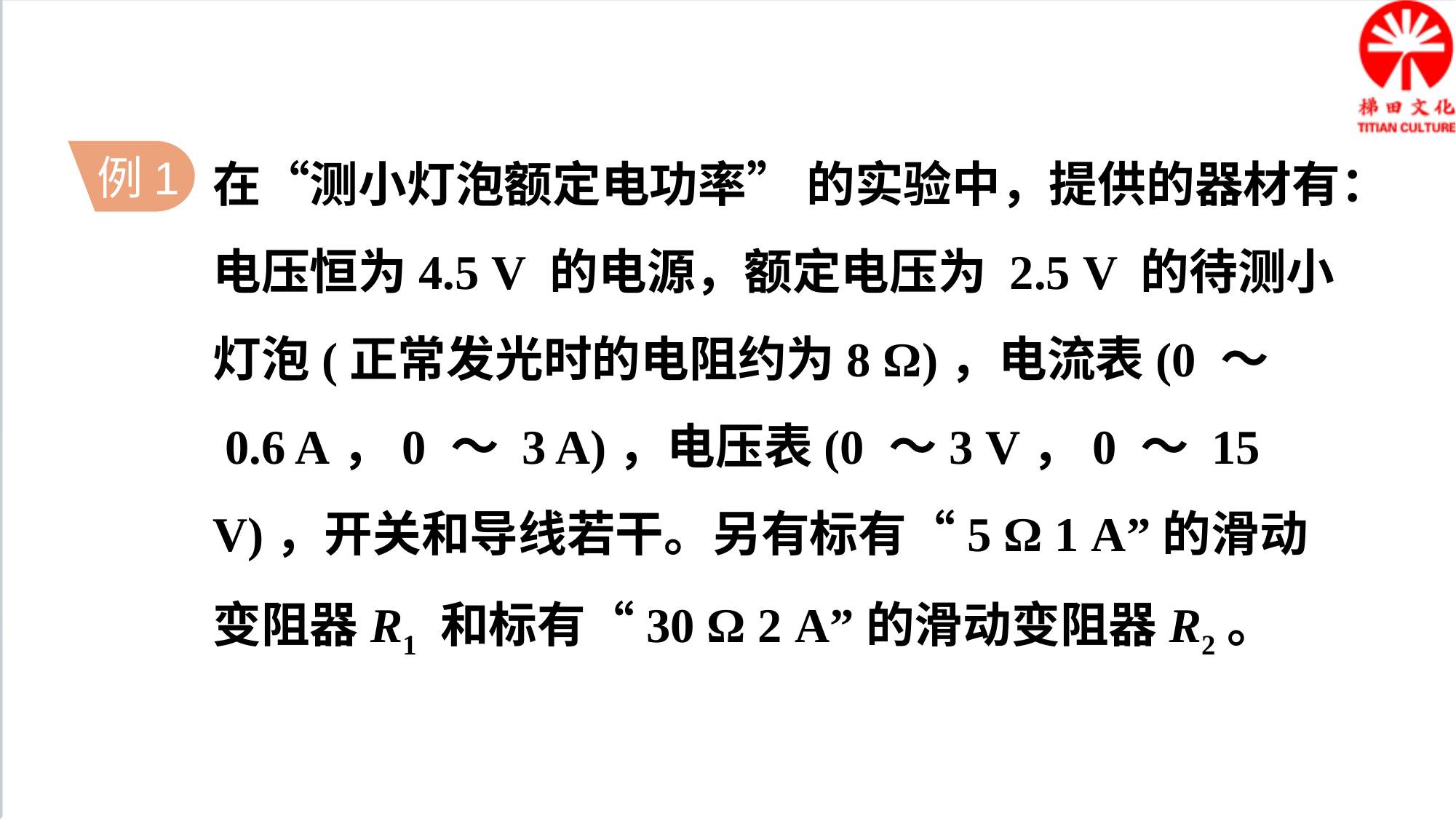

在“测小灯泡额定电功率” 的实验中，提供的器材有：电压恒为4.5 V 的电源，额定电压为 2.5 V 的待测小灯泡(正常发光时的电阻约为8 Ω)，电流表(0 ～
 0.6 A，0 ～ 3 A)，电压表(0 ～3 V，0 ～ 15 V)，开关和导线若干。另有标有“5 Ω 1 A”的滑动变阻器R1 和标有“30 Ω 2 A”的滑动变阻器R2。
例1